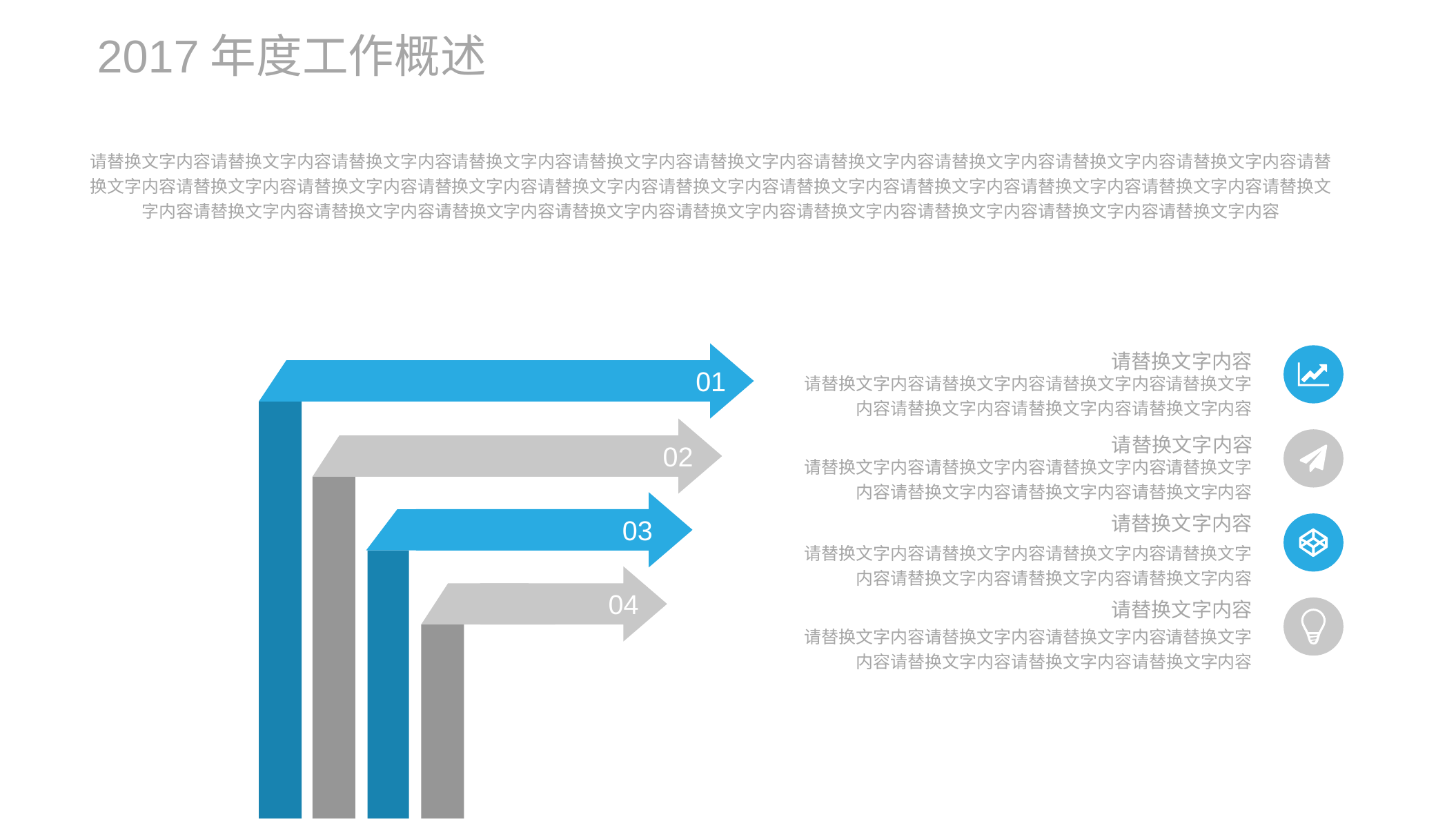

2017年度工作概述
请替换文字内容请替换文字内容请替换文字内容请替换文字内容请替换文字内容请替换文字内容请替换文字内容请替换文字内容请替换文字内容请替换文字内容请替换文字内容请替换文字内容请替换文字内容请替换文字内容请替换文字内容请替换文字内容请替换文字内容请替换文字内容请替换文字内容请替换文字内容请替换文字内容请替换文字内容请替换文字内容请替换文字内容请替换文字内容请替换文字内容请替换文字内容请替换文字内容请替换文字内容请替换文字内容

请替换文字内容

01
请替换文字内容请替换文字内容请替换文字内容请替换文字内容请替换文字内容请替换文字内容请替换文字内容

请替换文字内容

02
请替换文字内容请替换文字内容请替换文字内容请替换文字内容请替换文字内容请替换文字内容请替换文字内容

请替换文字内容
03

请替换文字内容请替换文字内容请替换文字内容请替换文字内容请替换文字内容请替换文字内容请替换文字内容

04
请替换文字内容

请替换文字内容请替换文字内容请替换文字内容请替换文字内容请替换文字内容请替换文字内容请替换文字内容